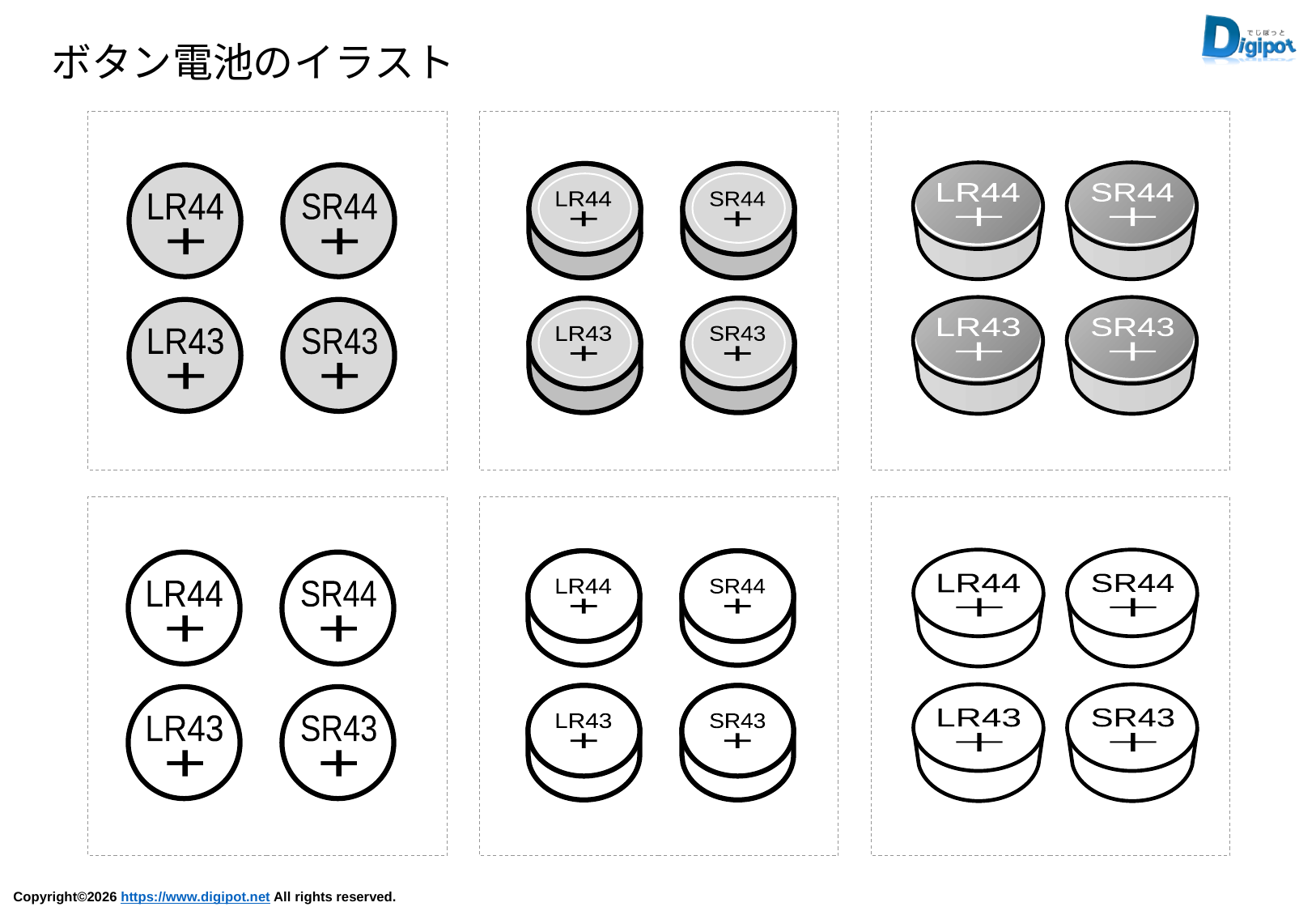

ボタン電池のイラスト

LR44

＋

SR44

＋

LR44
+

SR44
+

LR44
+

SR44
+

LR43

＋

SR43

＋

LR43
+

SR43
+

LR43
+

SR43
+

LR44
＋

SR44
＋

LR44
+

SR44
+

LR44
+

SR44
+

LR43
＋

SR43
＋

LR43
+

SR43
+

LR43
+

SR43
+